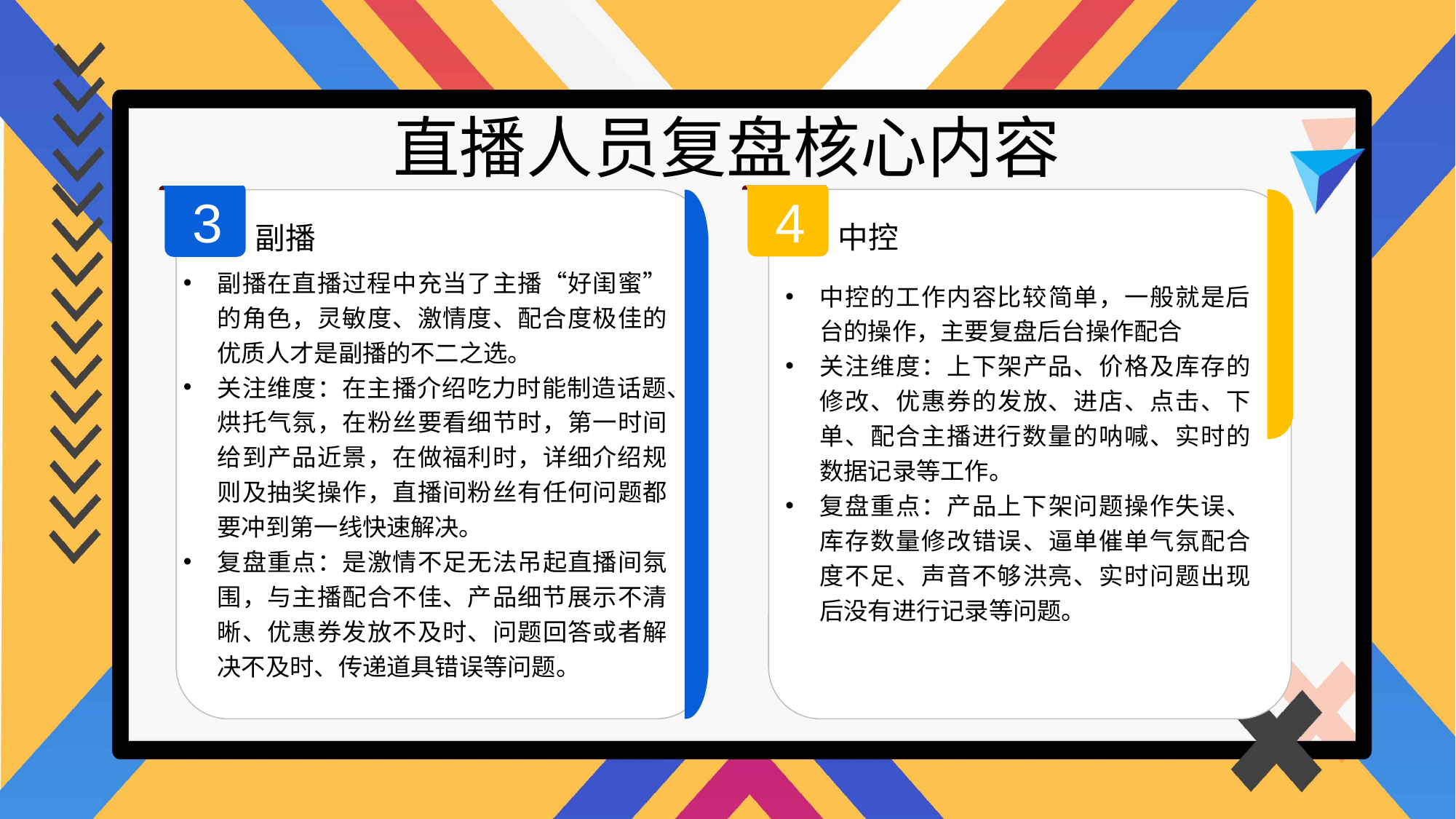

直播人员复盘核心内容
4
3

中控
副播
副播在直播过程中充当了主播“好闺蜜”的角色，灵敏度、激情度、配合度极佳的优质人才是副播的不二之选。
关注维度：在主播介绍吃力时能制造话题、烘托气氛，在粉丝要看细节时，第一时间给到产品近景，在做福利时，详细介绍规则及抽奖操作，直播间粉丝有任何问题都要冲到第一线快速解决。
复盘重点：是激情不足无法吊起直播间氛围，与主播配合不佳、产品细节展示不清晰、优惠券发放不及时、问题回答或者解决不及时、传递道具错误等问题。
中控的工作内容比较简单，一般就是后台的操作，主要复盘后台操作配合
关注维度：上下架产品、价格及库存的修改、优惠券的发放、进店、点击、下单、配合主播进行数量的呐喊、实时的数据记录等工作。
复盘重点：产品上下架问题操作失误、库存数量修改错误、逼单催单气氛配合度不足、声音不够洪亮、实时问题出现后没有进行记录等问题。